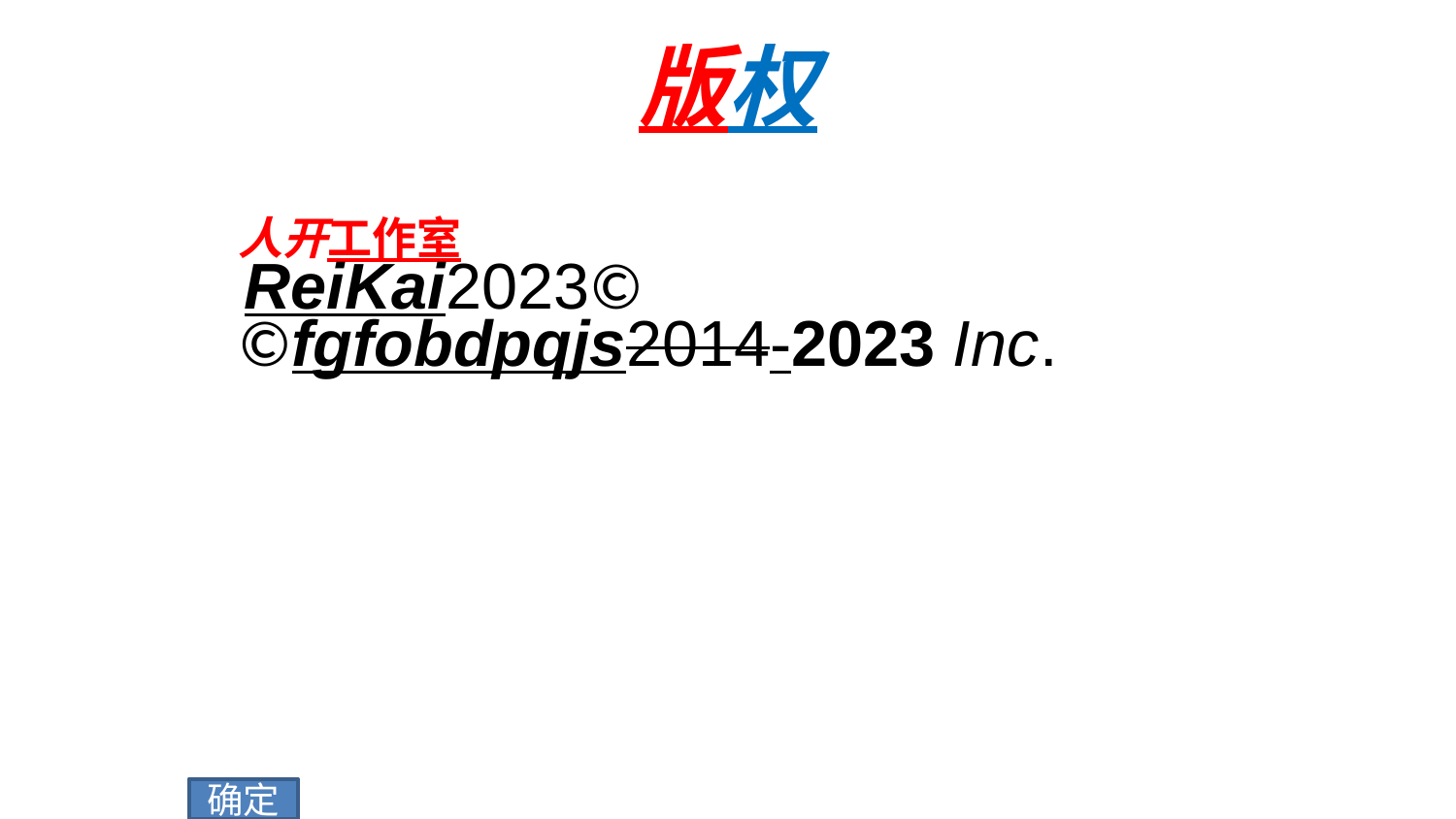

# 版权

人开工作室
 ReiKai2023©
©fgfobdpqjs2014-2023 Inc.
确定